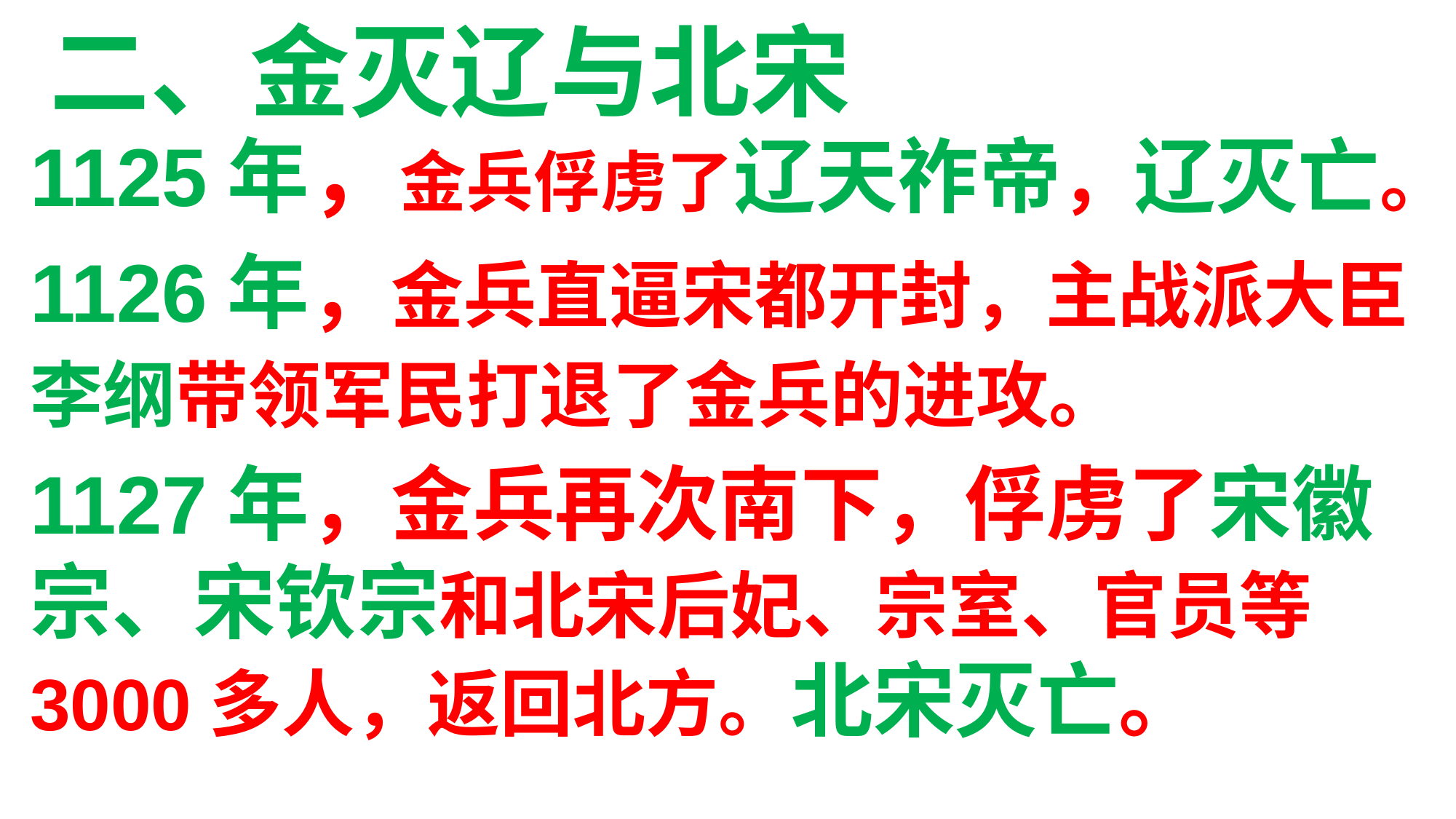

# 二、金灭辽与北宋
1125年，金兵俘虏了辽天祚帝，辽灭亡。
1126年，金兵直逼宋都开封，主战派大臣李纲带领军民打退了金兵的进攻。
1127年，金兵再次南下，俘虏了宋徽宗、宋钦宗和北宋后妃、宗室、官员等3000多人，返回北方。北宋灭亡。